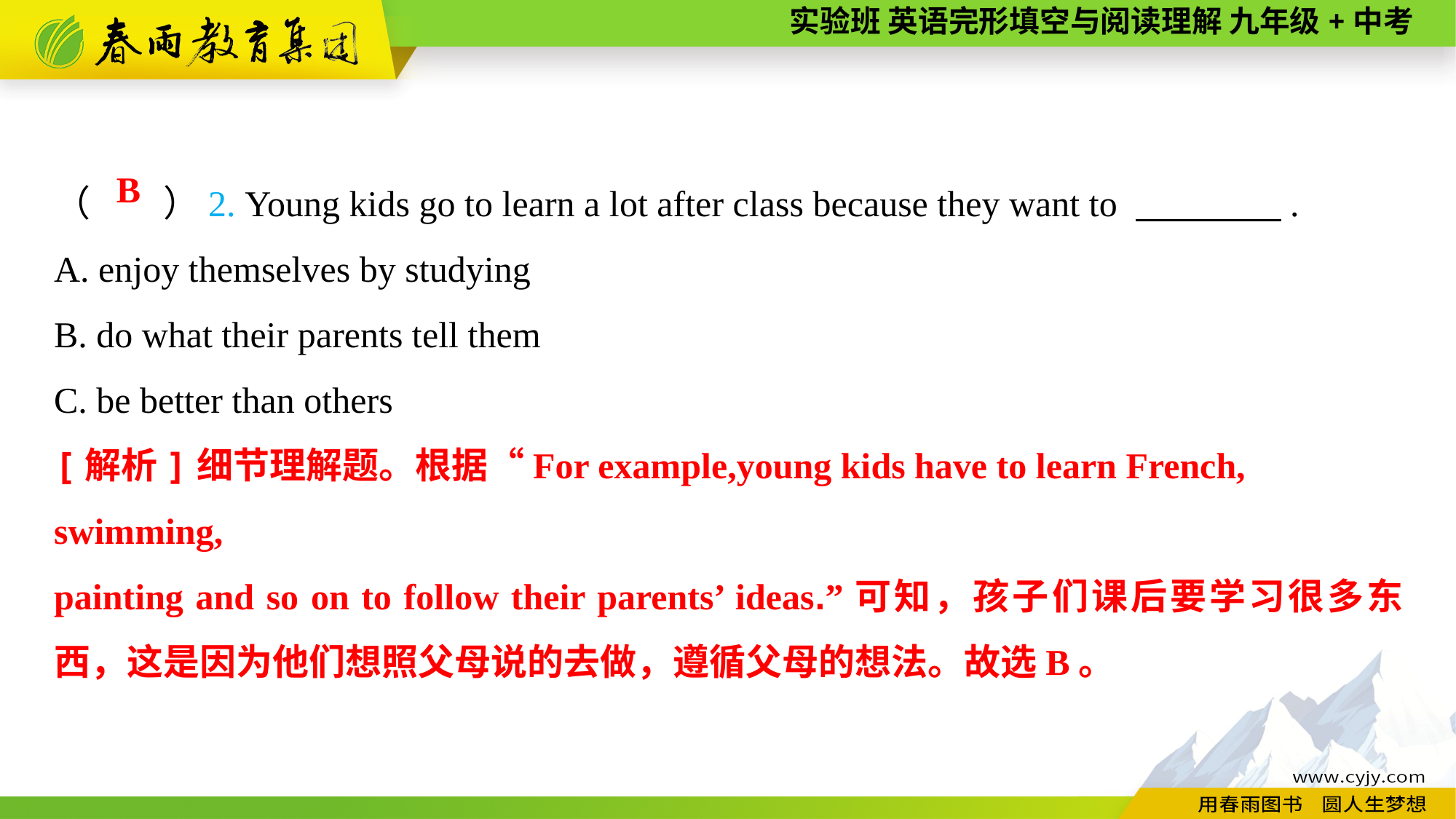

（　　）2. Young kids go to learn a lot after class because they want to 　　　　.
A. enjoy themselves by studying
B. do what their parents tell them
C. be better than others
B
[解析]细节理解题。根据“For example,young kids have to learn French, swimming,
painting and so on to follow their parents’ ideas.”可知，孩子们课后要学习很多东西，这是因为他们想照父母说的去做，遵循父母的想法。故选B。